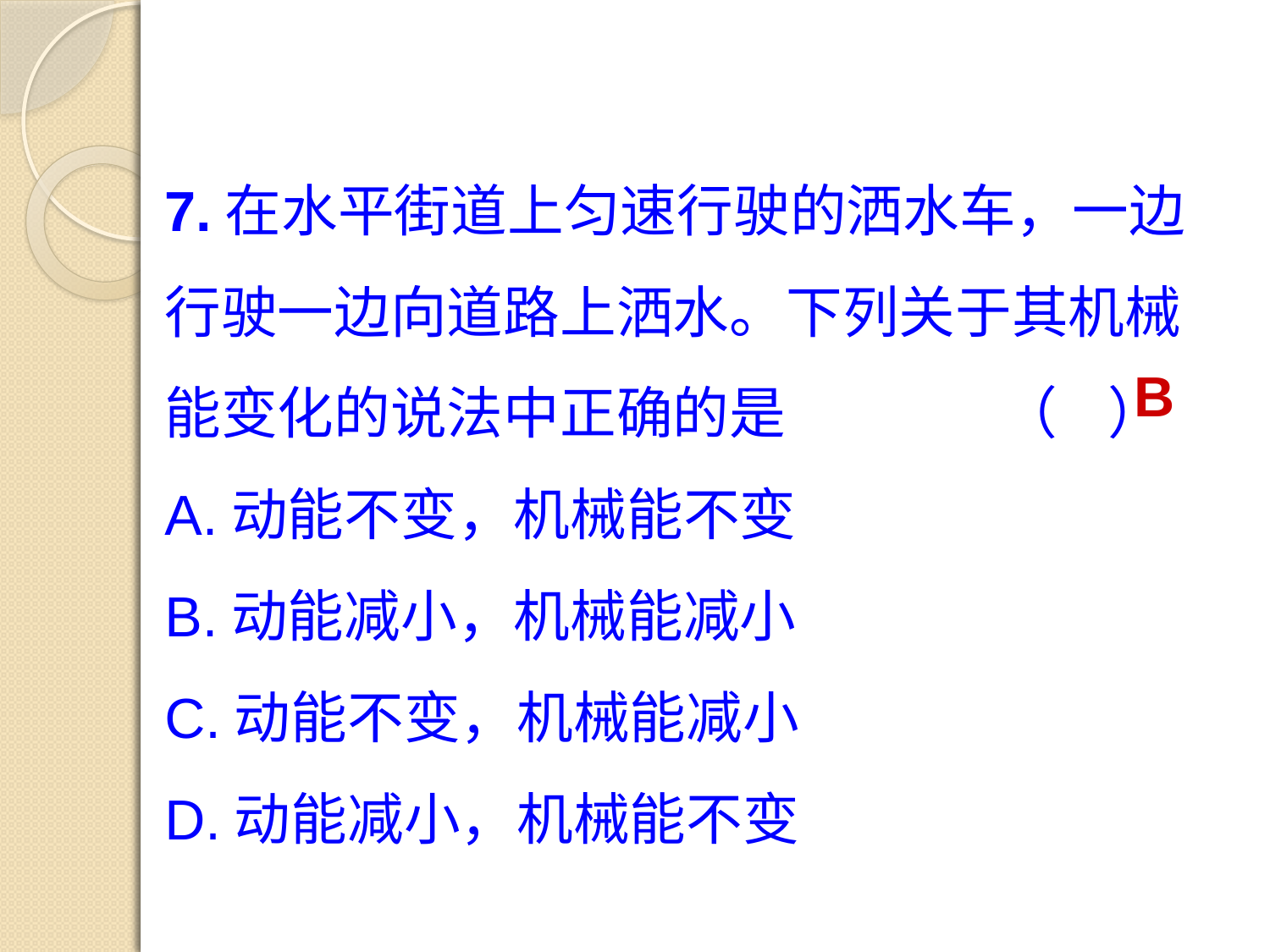

7.在水平街道上匀速行驶的洒水车，一边行驶一边向道路上洒水。下列关于其机械能变化的说法中正确的是                 （    ）
A.动能不变，机械能不变
B.动能减小，机械能减小
C.动能不变，机械能减小
D.动能减小，机械能不变
B